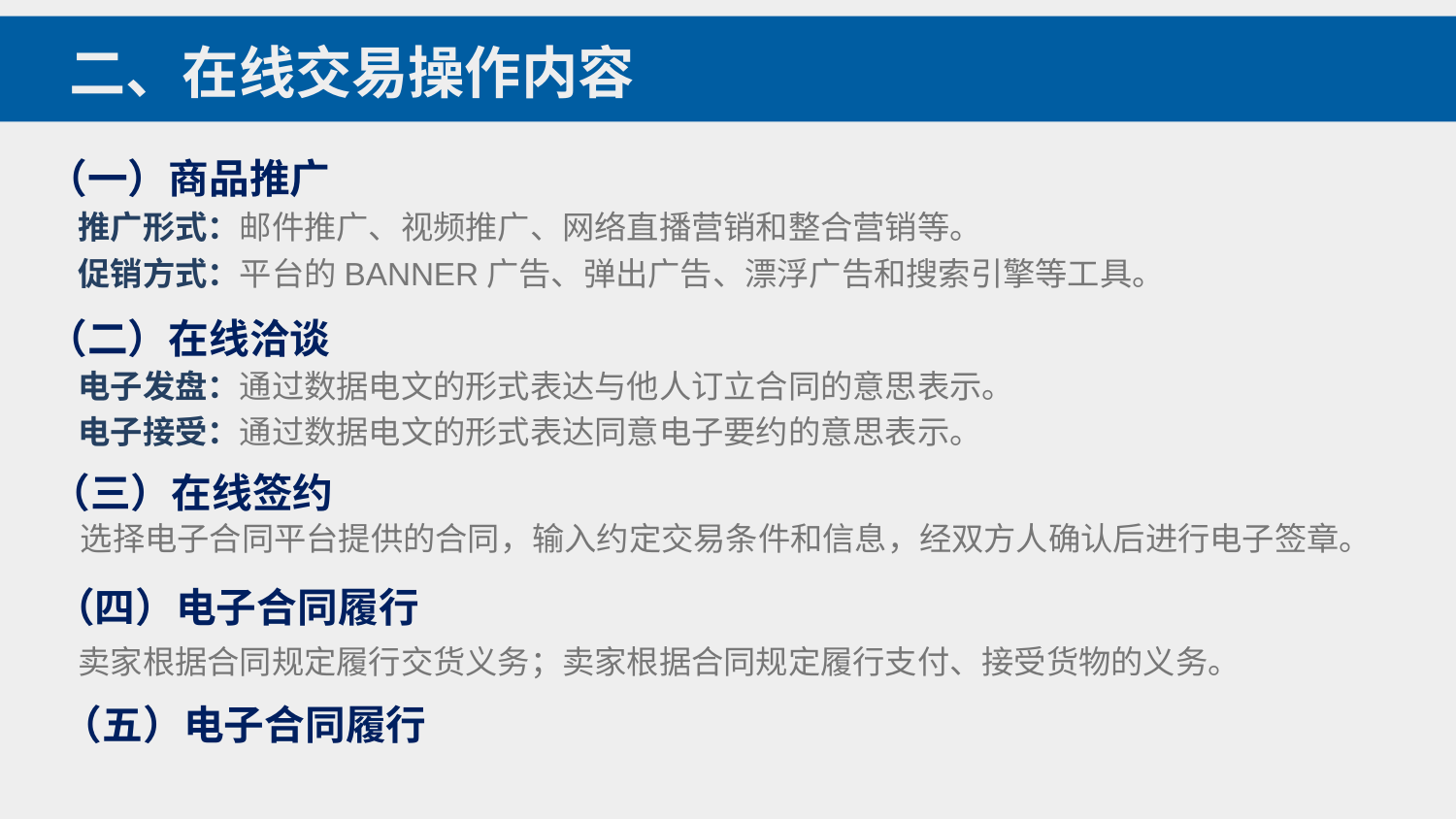

二、在线交易操作内容
（一）商品推广
推广形式：邮件推广、视频推广、网络直播营销和整合营销等。
促销方式：平台的BANNER广告、弹出广告、漂浮广告和搜索引擎等工具。
（二）在线洽谈
电子发盘：通过数据电文的形式表达与他人订立合同的意思表示。
电子接受：通过数据电文的形式表达同意电子要约的意思表示。
（三）在线签约
选择电子合同平台提供的合同，输入约定交易条件和信息，经双方人确认后进行电子签章。
（四）电子合同履行
卖家根据合同规定履行交货义务；卖家根据合同规定履行支付、接受货物的义务。
（五）电子合同履行